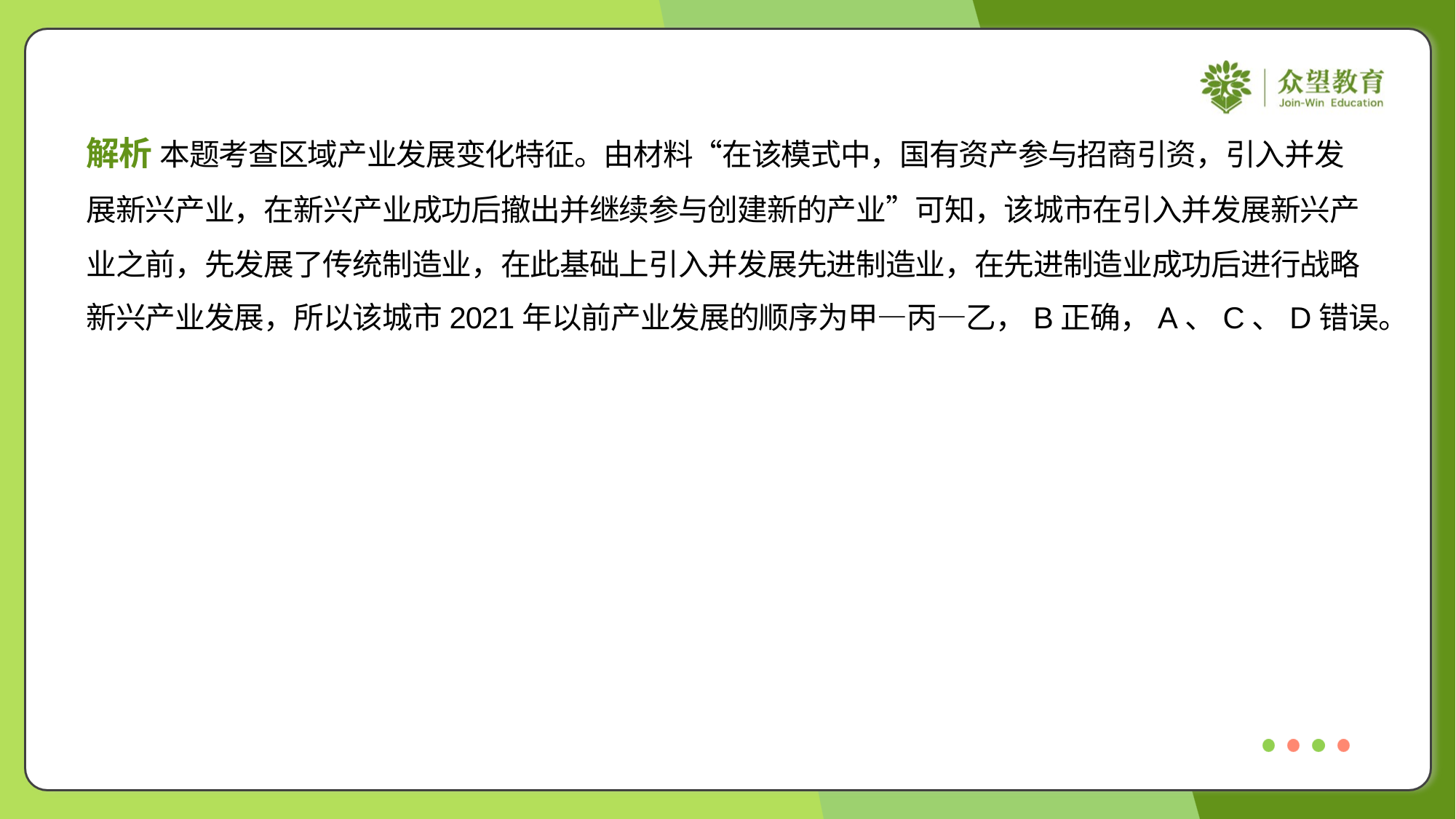

解析 本题考查区域产业发展变化特征。由材料“在该模式中，国有资产参与招商引资，引入并发
展新兴产业，在新兴产业成功后撤出并继续参与创建新的产业”可知，该城市在引入并发展新兴产
业之前，先发展了传统制造业，在此基础上引入并发展先进制造业，在先进制造业成功后进行战略
新兴产业发展，所以该城市2021年以前产业发展的顺序为甲—丙—乙，B正确，A、C、D错误。